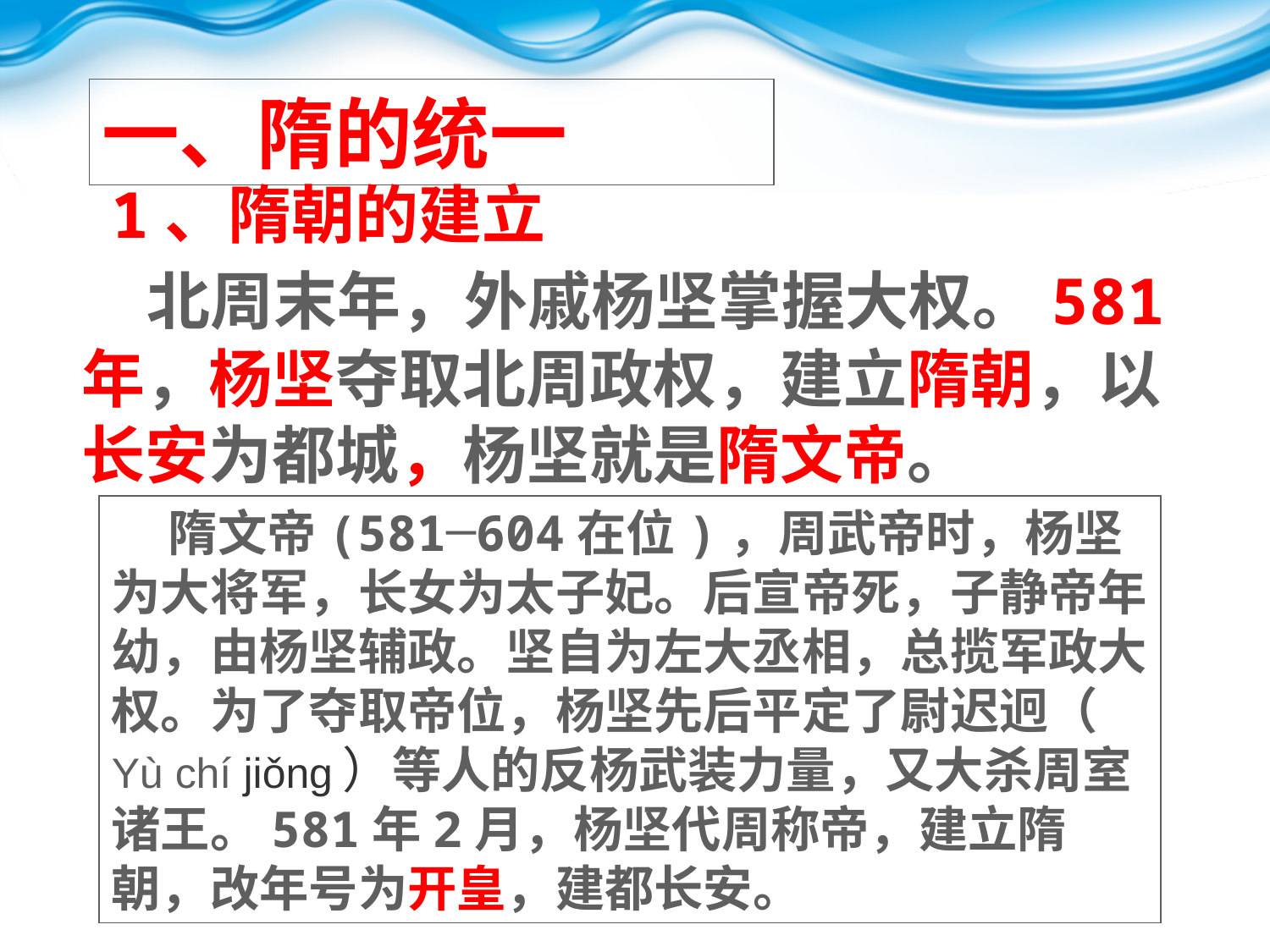

一、隋的统一
1、隋朝的建立
   北周末年，外戚杨坚掌握大权。581年，杨坚夺取北周政权，建立隋朝，以长安为都城，杨坚就是隋文帝。
    隋文帝(581─604在位)，周武帝时，杨坚为大将军，长女为太子妃。后宣帝死，子静帝年幼，由杨坚辅政。坚自为左大丞相，总揽军政大权。为了夺取帝位，杨坚先后平定了尉迟迥（ Yù chí jiǒng）等人的反杨武装力量，又大杀周室诸王。581年2月，杨坚代周称帝，建立隋朝，改年号为开皇，建都长安。